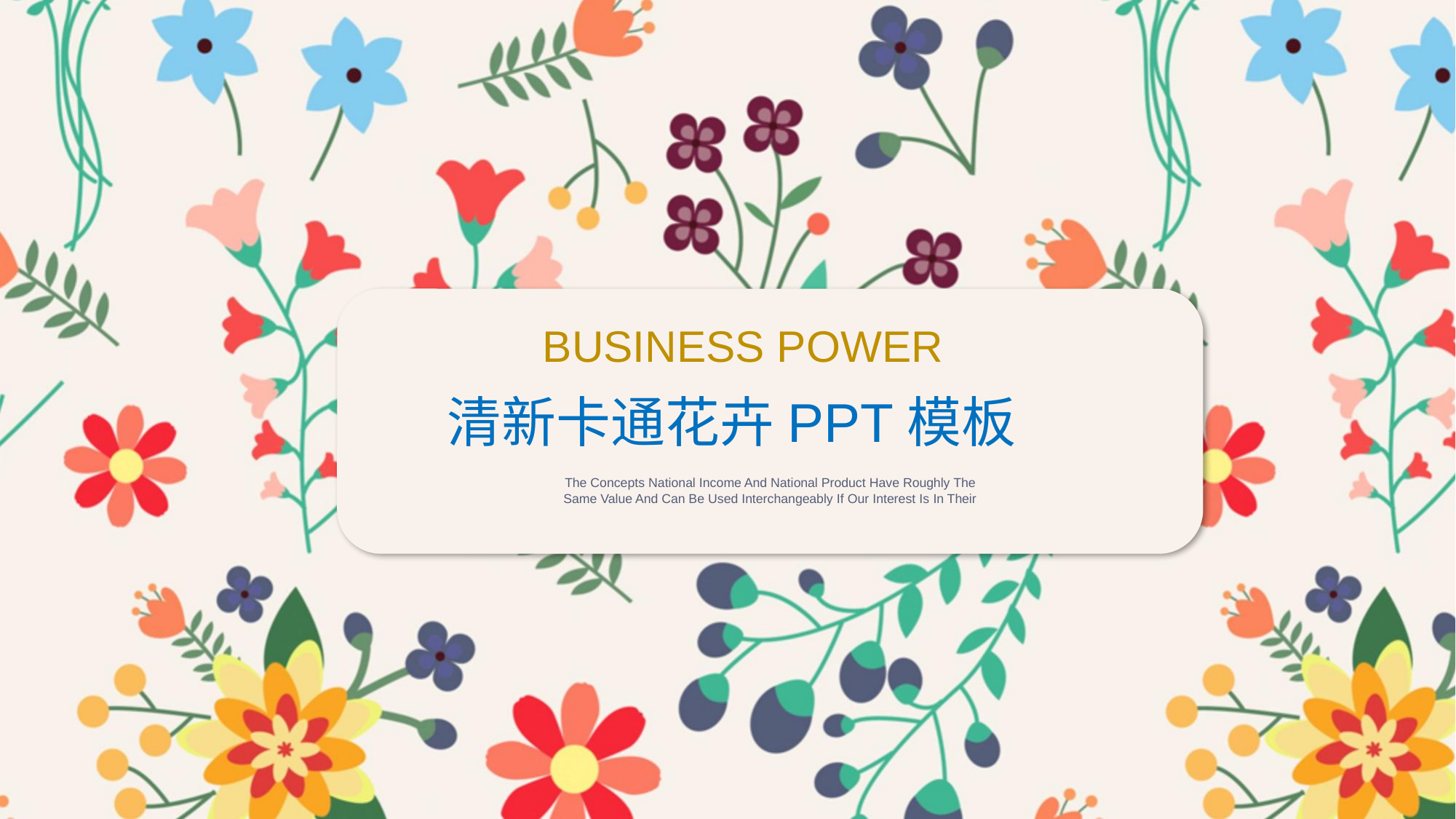

BUSINESS POWER
清新卡通花卉PPT模板
The Concepts National Income And National Product Have Roughly The Same Value And Can Be Used Interchangeably If Our Interest Is In Their